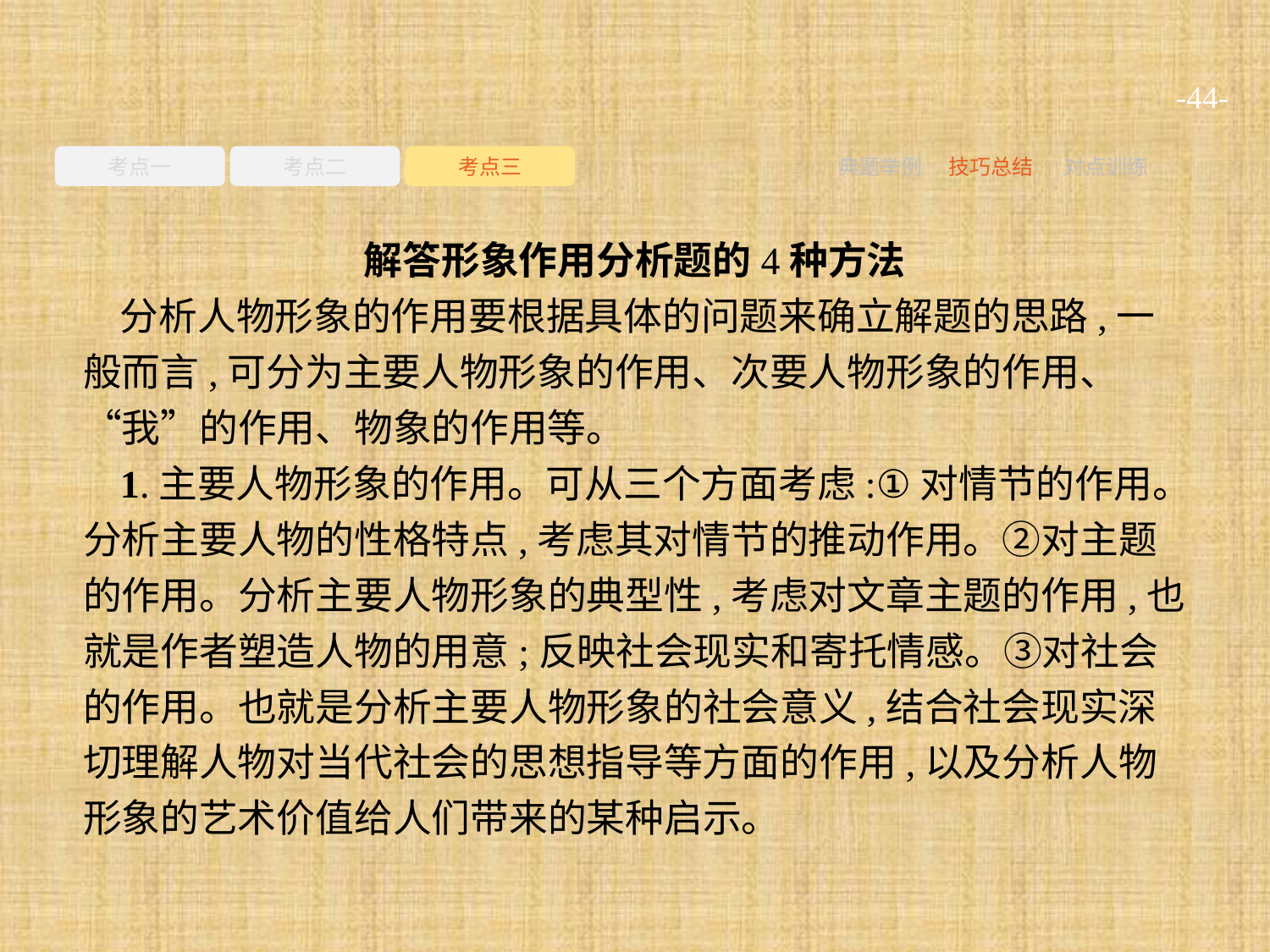

-44-
考点一
考点二
考点三
典题举例
技巧总结
对点训练
解答形象作用分析题的4种方法
分析人物形象的作用要根据具体的问题来确立解题的思路,一般而言,可分为主要人物形象的作用、次要人物形象的作用、“我”的作用、物象的作用等。
1.主要人物形象的作用。可从三个方面考虑:①对情节的作用。分析主要人物的性格特点,考虑其对情节的推动作用。②对主题的作用。分析主要人物形象的典型性,考虑对文章主题的作用,也就是作者塑造人物的用意;反映社会现实和寄托情感。③对社会的作用。也就是分析主要人物形象的社会意义,结合社会现实深切理解人物对当代社会的思想指导等方面的作用,以及分析人物形象的艺术价值给人们带来的某种启示。